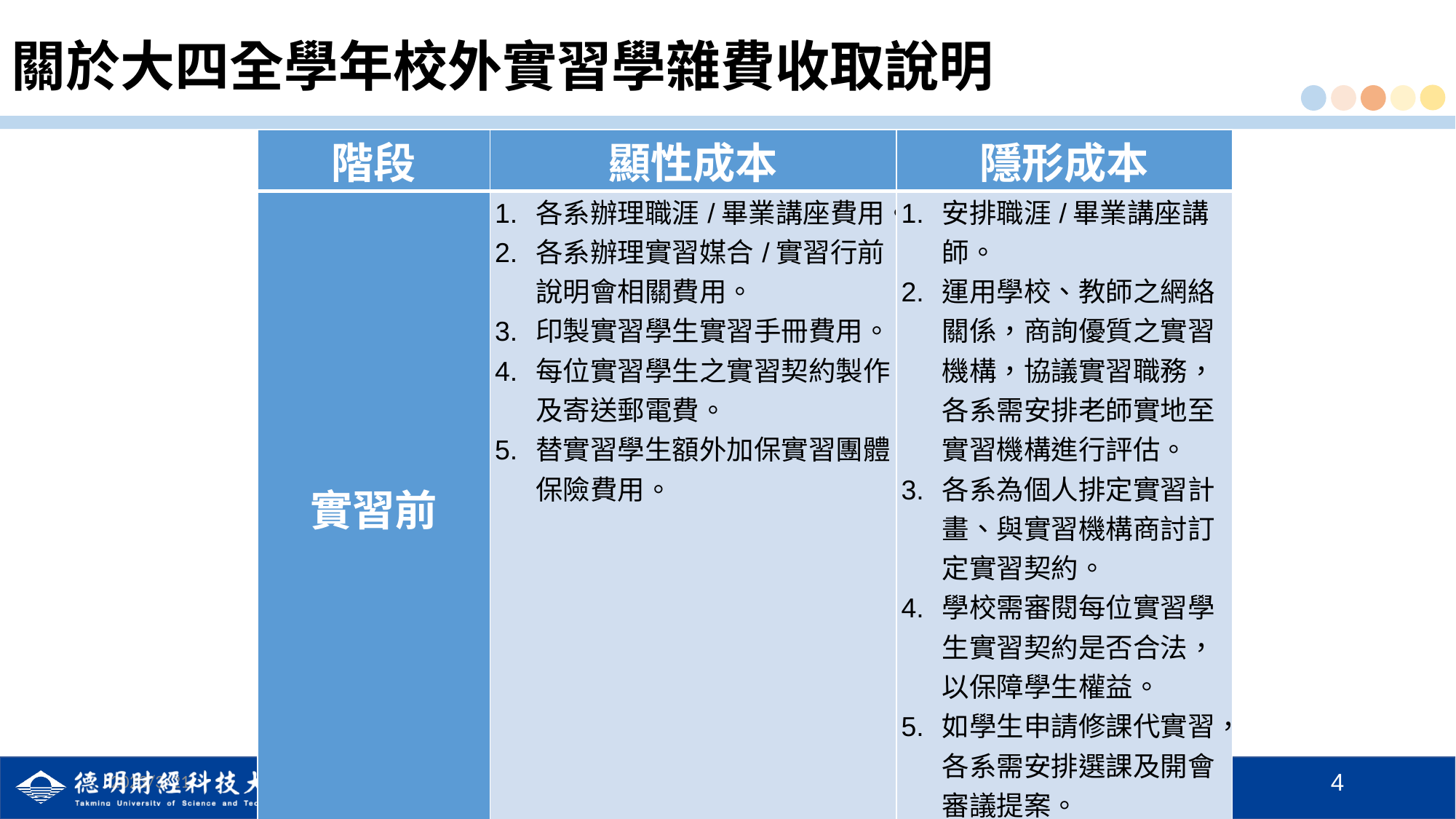

# 關於大四全學年校外實習學雜費收取說明
| 階段 | 顯性成本 | 隱形成本 |
| --- | --- | --- |
| 實習前 | 各系辦理職涯/畢業講座費用。 各系辦理實習媒合/實習行前說明會相關費用。 印製實習學生實習手冊費用。 每位實習學生之實習契約製作及寄送郵電費。 替實習學生額外加保實習團體保險費用。 | 安排職涯/畢業講座講師。 運用學校、教師之網絡關係，商詢優質之實習機構，協議實習職務，各系需安排老師實地至實習機構進行評估。 各系為個人排定實習計畫、與實習機構商討訂定實習契約。 學校需審閱每位實習學生實習契約是否合法，以保障學生權益。 如學生申請修課代實習，各系需安排選課及開會審議提案。 |
4